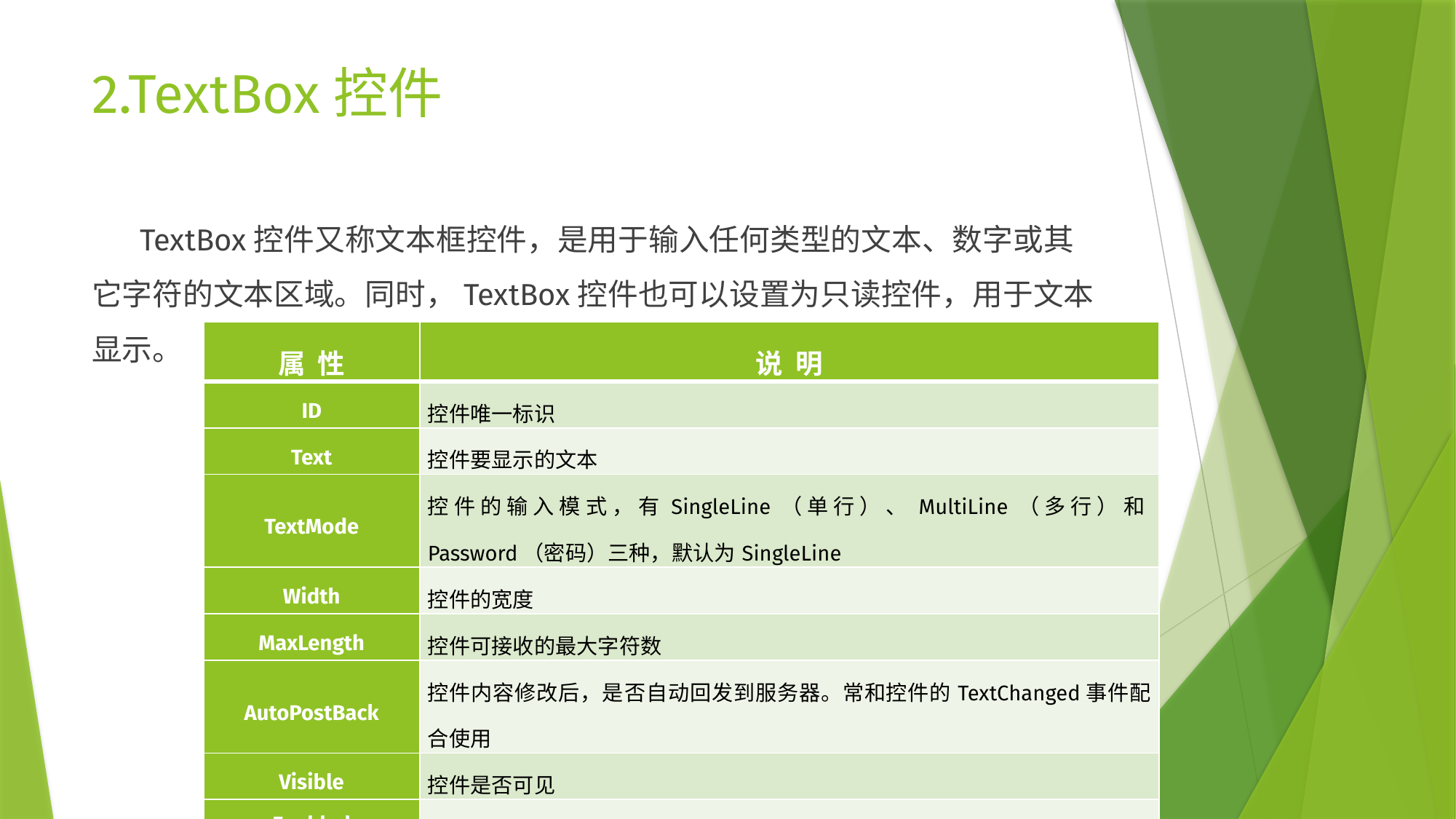

# 2.TextBox控件
      TextBox控件又称文本框控件，是用于输入任何类型的文本、数字或其它字符的文本区域。同时，TextBox控件也可以设置为只读控件，用于文本显示。

| 属 性 | 说 明 |
| --- | --- |
| ID | 控件唯一标识 |
| Text | 控件要显示的文本 |
| TextMode | 控件的输入模式，有SingleLine（单行）、MultiLine（多行）和Password（密码）三种，默认为SingleLine |
| Width | 控件的宽度 |
| MaxLength | 控件可接收的最大字符数 |
| AutoPostBack | 控件内容修改后，是否自动回发到服务器。常和控件的TextChanged事件配合使用 |
| Visible | 控件是否可见 |
| Enabled | 控件是否可用 |
| Rows | 控件中文本显示的行数，该属性在TextMode为MultiLine时有效 |